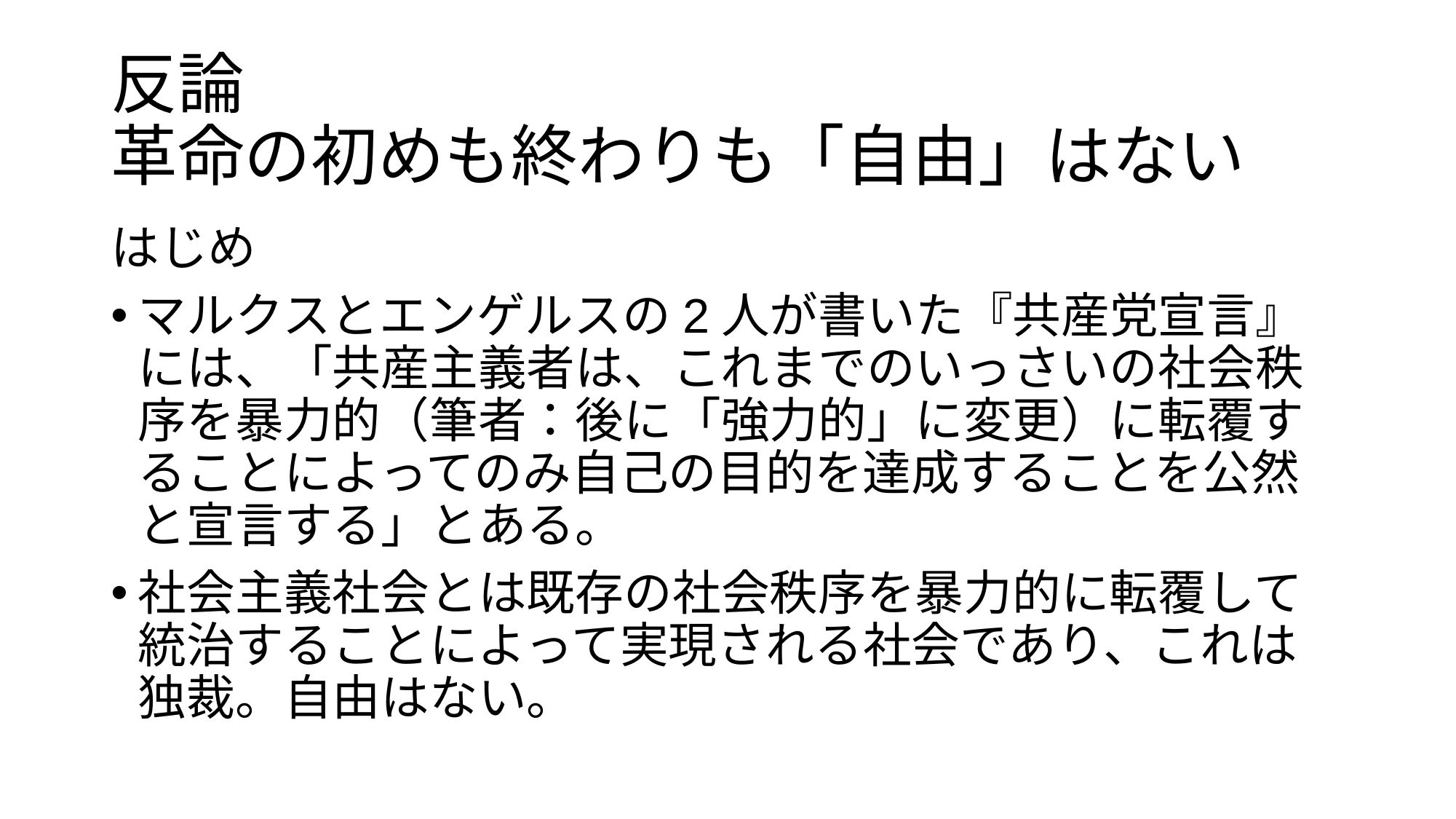

# 反論 革命の初めも終わりも「自由」はない
はじめ
マルクスとエンゲルスの2人が書いた『共産党宣言』には、「共産主義者は、これまでのいっさいの社会秩序を暴力的（筆者：後に「強力的」に変更）に転覆することによってのみ自己の目的を達成することを公然と宣言する」とある。
社会主義社会とは既存の社会秩序を暴力的に転覆して統治することによって実現される社会であり、これは独裁。自由はない。